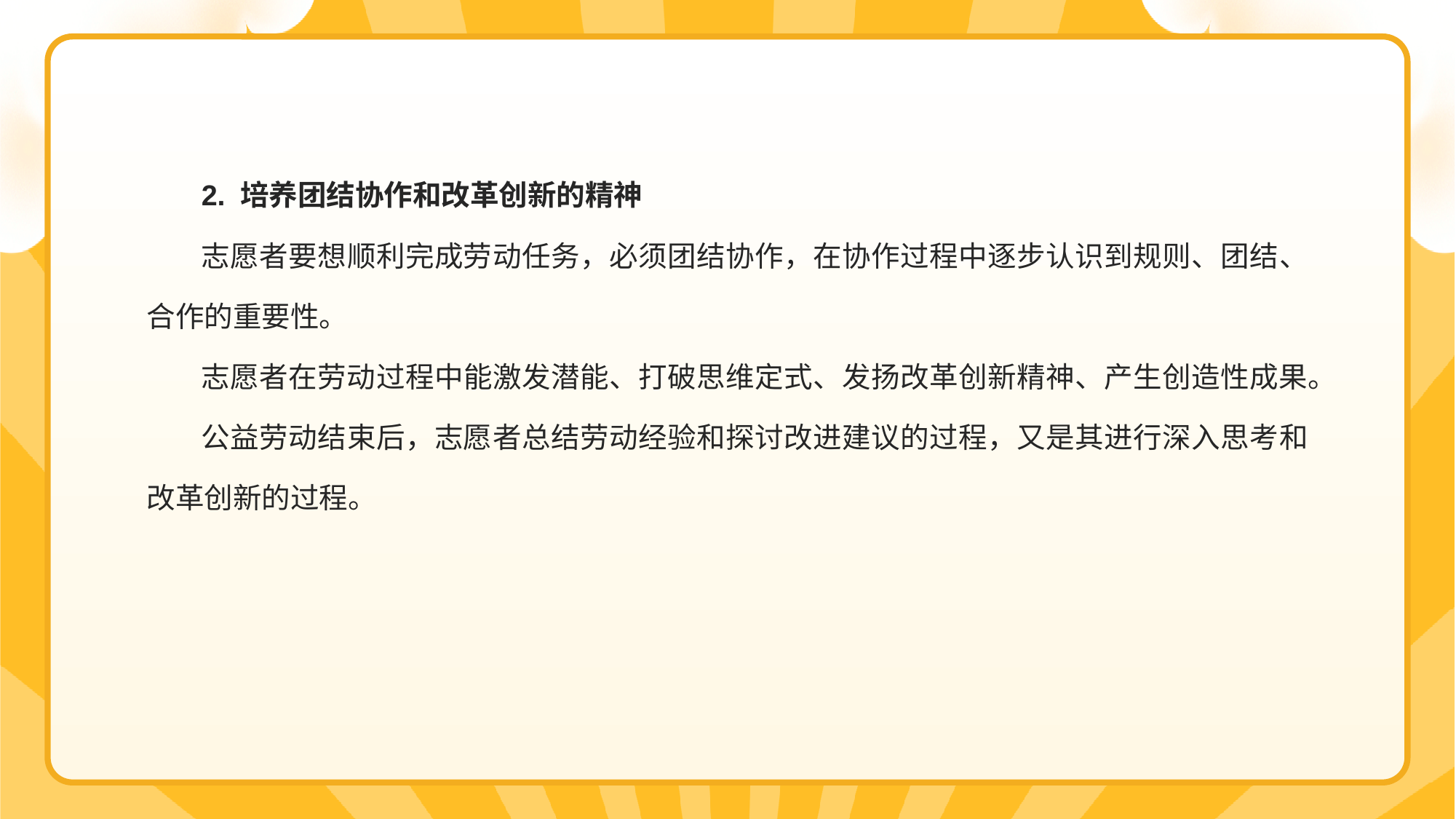

2. 培养团结协作和改革创新的精神
志愿者要想顺利完成劳动任务，必须团结协作，在协作过程中逐步认识到规则、团结、合作的重要性。
志愿者在劳动过程中能激发潜能、打破思维定式、发扬改革创新精神、产生创造性成果。
公益劳动结束后，志愿者总结劳动经验和探讨改进建议的过程，又是其进行深入思考和改革创新的过程。